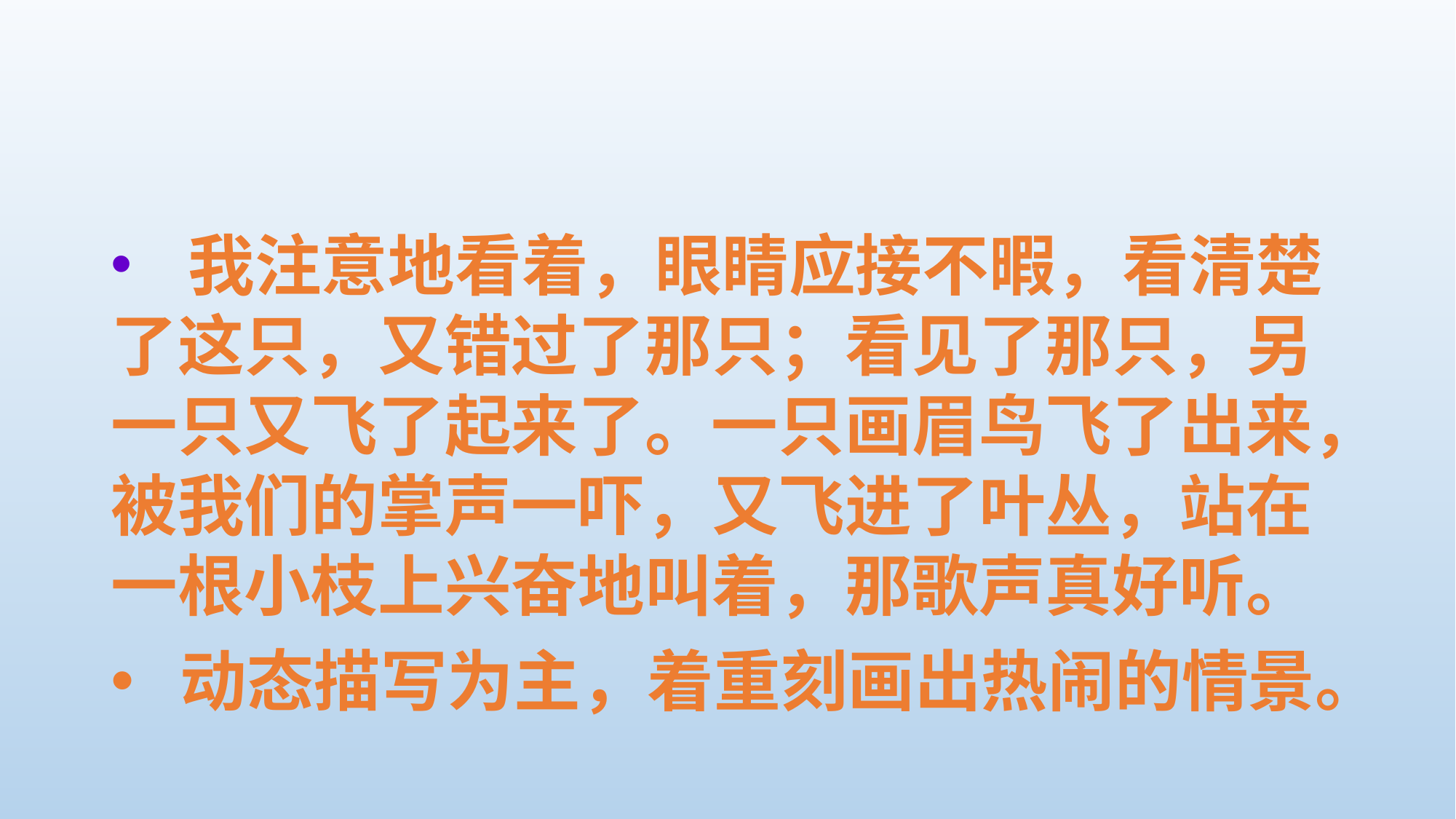

#
   我注意地看着，眼睛应接不暇，看清楚了这只，又错过了那只；看见了那只，另一只又飞了起来了。一只画眉鸟飞了出来，被我们的掌声一吓，又飞进了叶丛，站在一根小枝上兴奋地叫着，那歌声真好听。
  动态描写为主，着重刻画出热闹的情景。